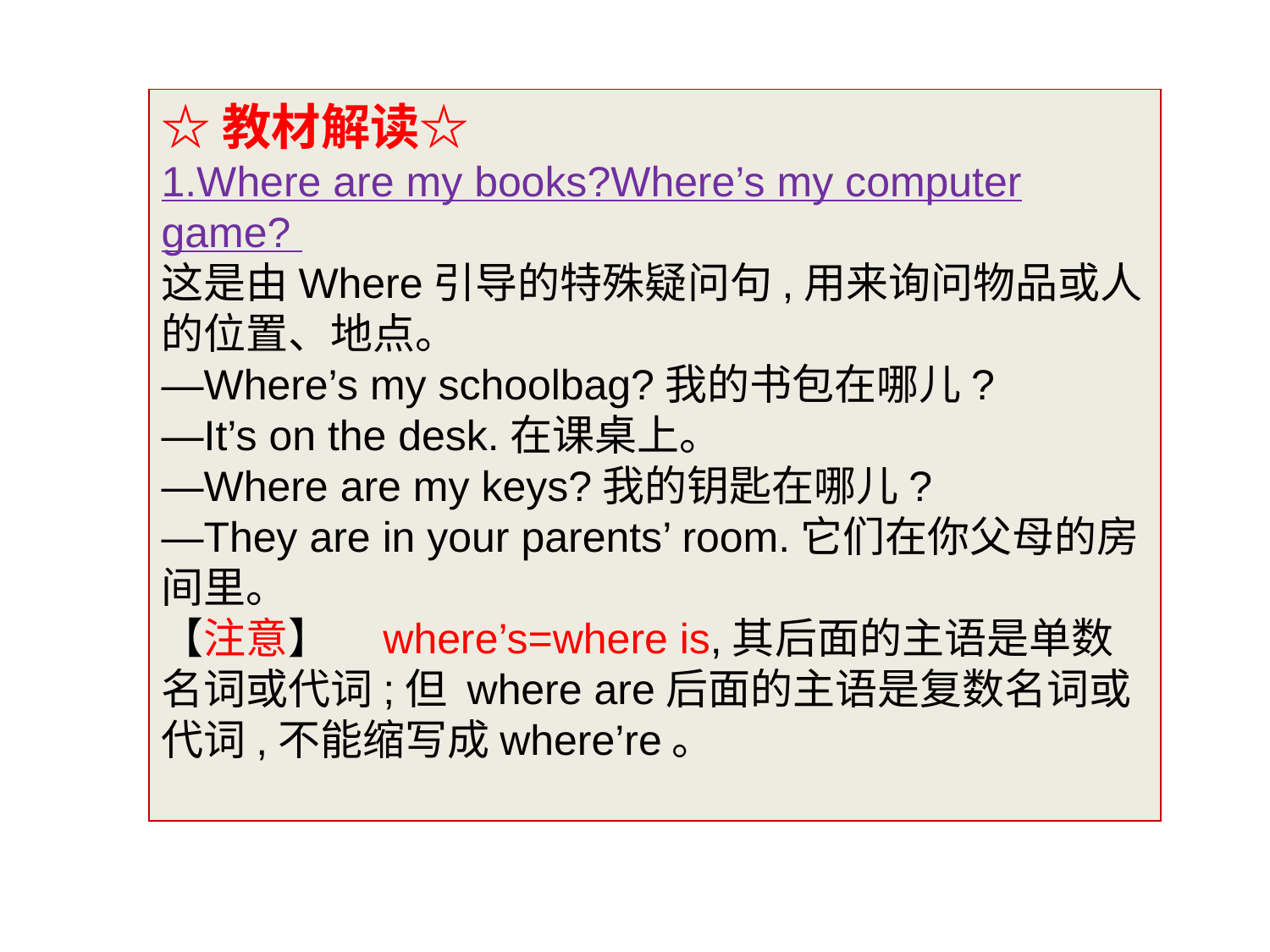

☆教材解读☆
1.Where are my books?Where’s my computer game?
这是由Where引导的特殊疑问句,用来询问物品或人的位置、地点。
—Where’s my schoolbag?我的书包在哪儿?
—It’s on the desk.在课桌上。
—Where are my keys?我的钥匙在哪儿?
—They are in your parents’ room.它们在你父母的房间里。
【注意】　where’s=where is,其后面的主语是单数名词或代词;但 where are后面的主语是复数名词或代词,不能缩写成where’re。